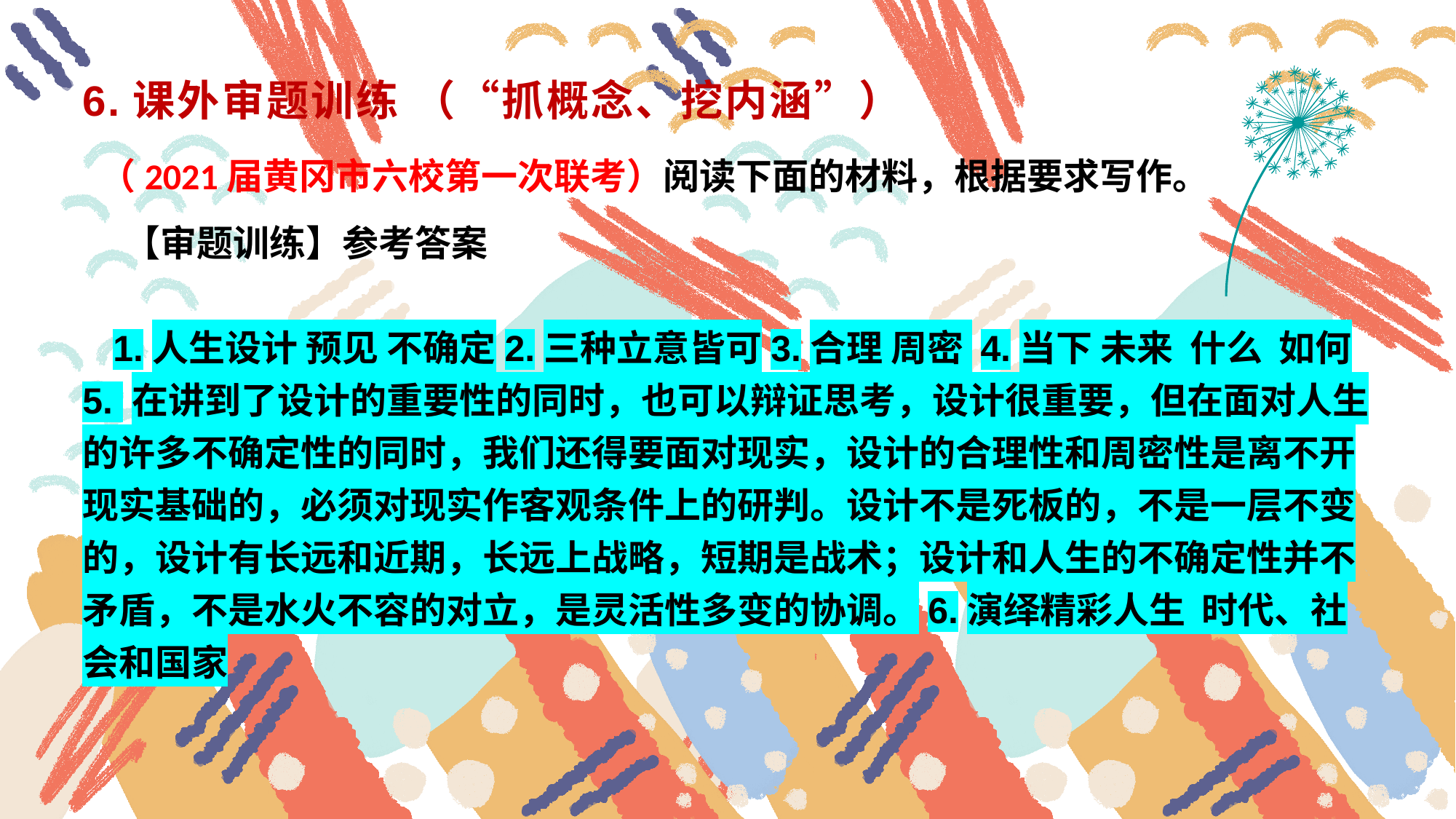

6.课外审题训练 （“抓概念、挖内涵”）
 （2021届黄冈市六校第一次联考）阅读下面的材料，根据要求写作。
    【审题训练】参考答案

   1.人生设计 预见 不确定2.三种立意皆可3.合理 周密 4.当下 未来  什么  如何 5. 在讲到了设计的重要性的同时，也可以辩证思考，设计很重要，但在面对人生的许多不确定性的同时，我们还得要面对现实，设计的合理性和周密性是离不开现实基础的，必须对现实作客观条件上的研判。设计不是死板的，不是一层不变的，设计有长远和近期，长远上战略，短期是战术；设计和人生的不确定性并不矛盾，不是水火不容的对立，是灵活性多变的协调。6.演绎精彩人生  时代、社会和国家